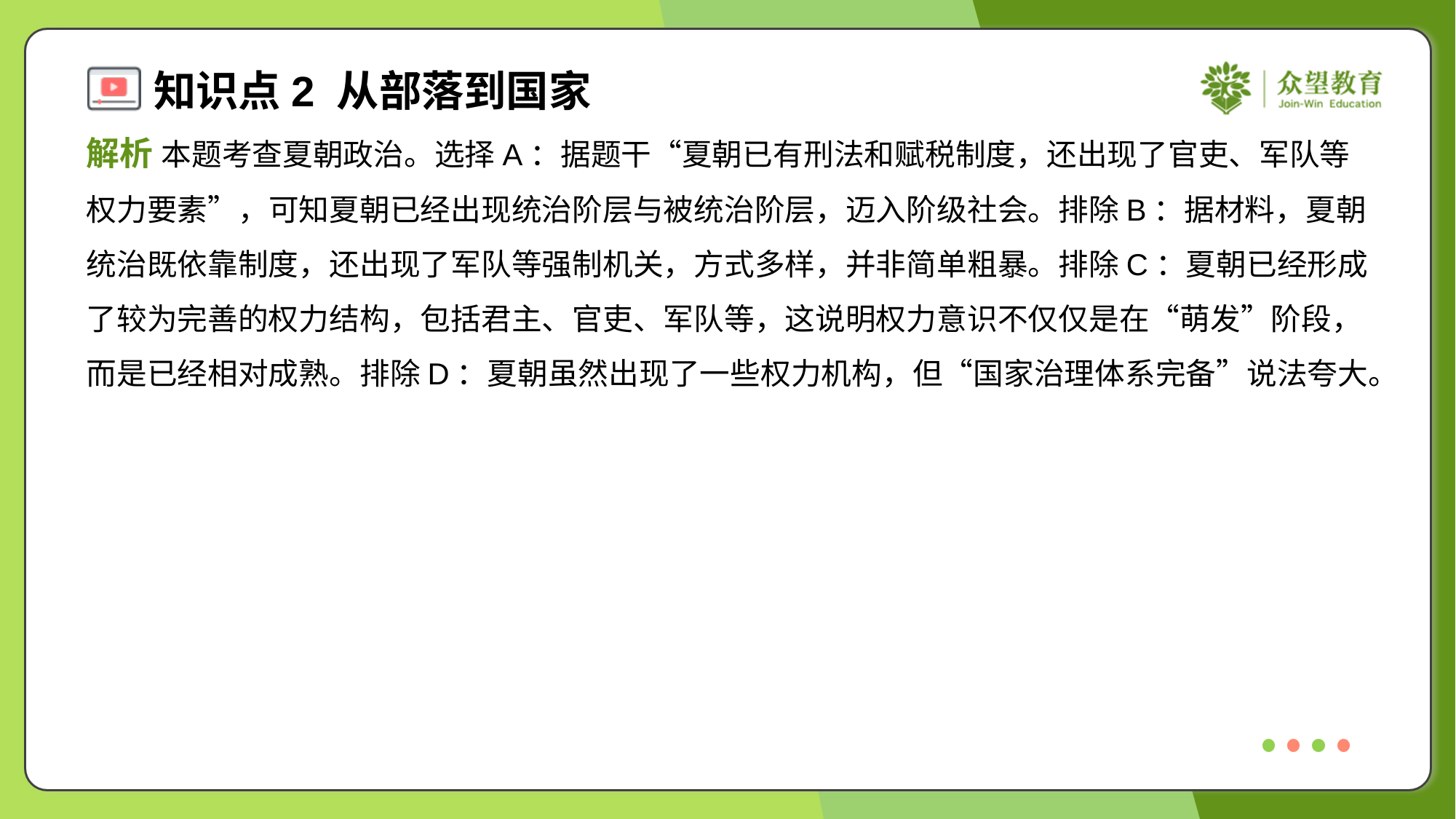

解析 本题考查夏朝政治。选择A：据题干“夏朝已有刑法和赋税制度，还出现了官吏、军队等
权力要素”，可知夏朝已经出现统治阶层与被统治阶层，迈入阶级社会。排除B：据材料，夏朝
统治既依靠制度，还出现了军队等强制机关，方式多样，并非简单粗暴。排除C：夏朝已经形成
了较为完善的权力结构，包括君主、官吏、军队等，这说明权力意识不仅仅是在“萌发”阶段，
而是已经相对成熟。排除D：夏朝虽然出现了一些权力机构，但“国家治理体系完备”说法夸大。